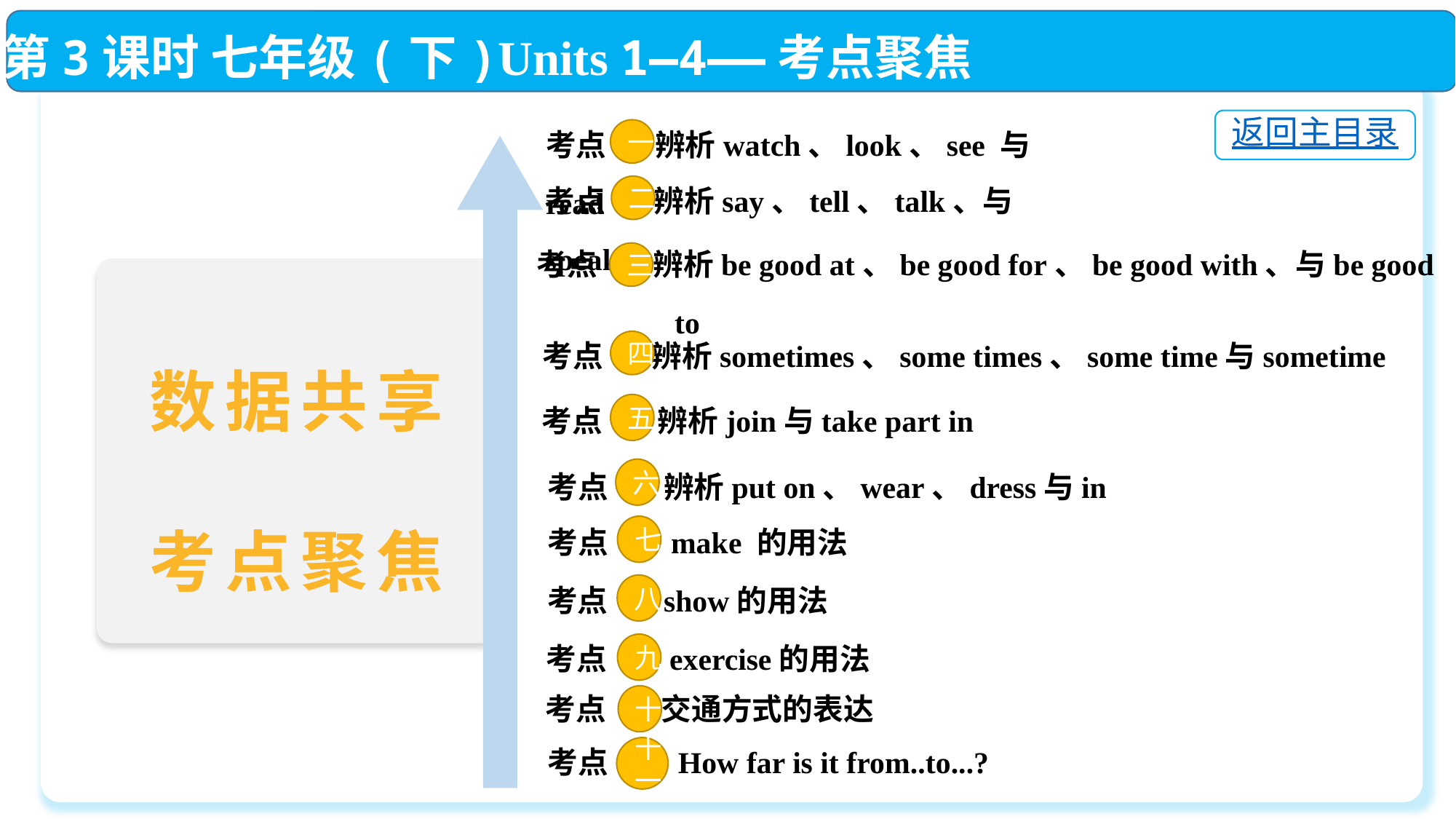

第3课时 七年级(下)Units 1—4——考点聚焦

考点       辨析watch、look、see 与read
返回主目录
一

考点       辨析say、tell、talk、与speak
二

考点        辨析be good at、be good for、be good with、与be good
                  to
三

考点       辨析sometimes、some times、some time与sometime
四
数据共享
考点聚焦
考点        辨析join与take part in
五
考点        辨析put on、wear、dress与in
六
考点        make 的用法
七
考点       show的用法
八
考点        exercise的用法
九
考点        交通方式的表达
十
考点         How far is it from..to...?

十一